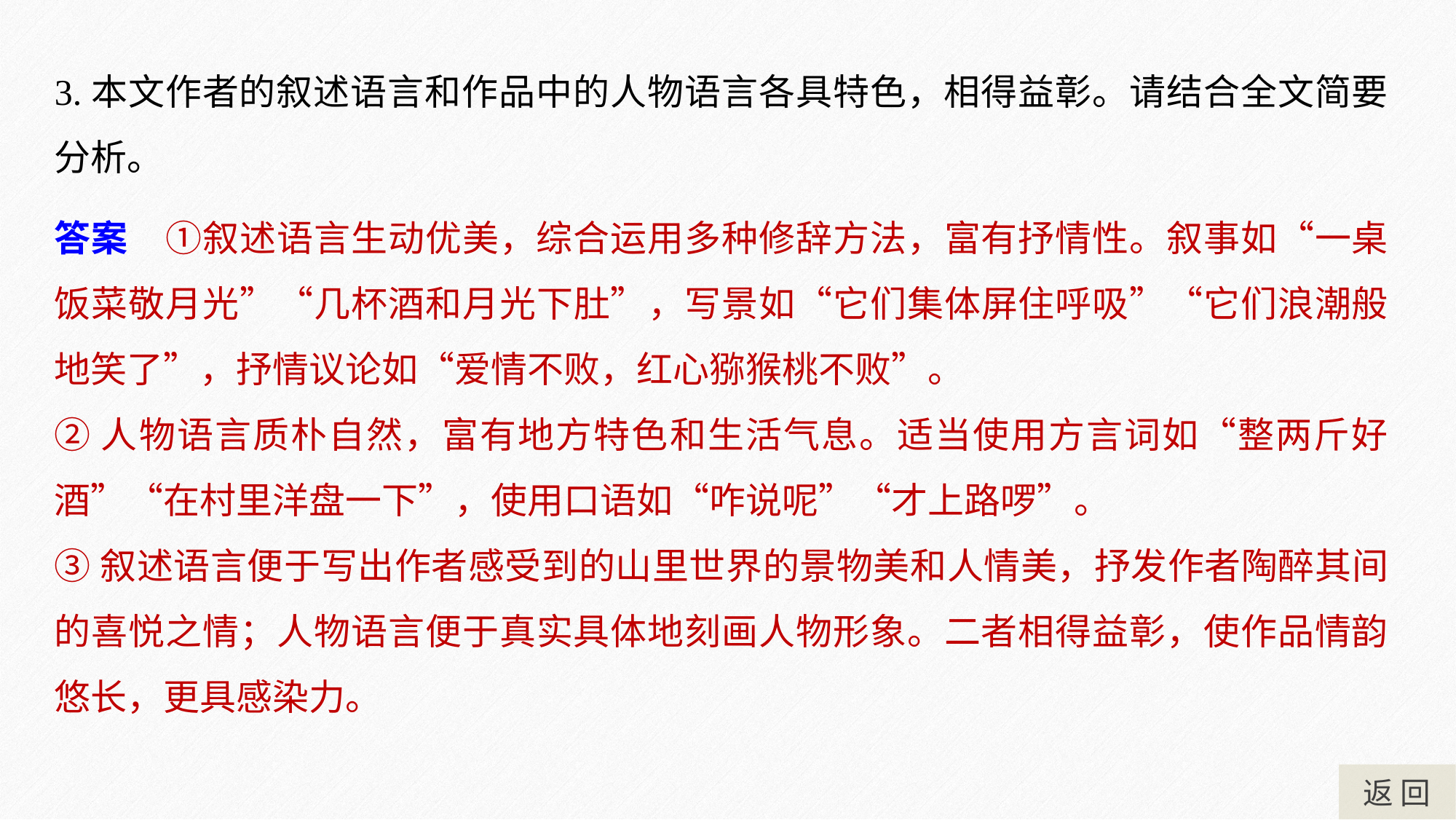

3.本文作者的叙述语言和作品中的人物语言各具特色，相得益彰。请结合全文简要分析。
答案　①叙述语言生动优美，综合运用多种修辞方法，富有抒情性。叙事如“一桌饭菜敬月光”“几杯酒和月光下肚”，写景如“它们集体屏住呼吸”“它们浪潮般地笑了”，抒情议论如“爱情不败，红心猕猴桃不败”。
②人物语言质朴自然，富有地方特色和生活气息。适当使用方言词如“整两斤好酒”“在村里洋盘一下”，使用口语如“咋说呢”“才上路啰”。
③叙述语言便于写出作者感受到的山里世界的景物美和人情美，抒发作者陶醉其间的喜悦之情；人物语言便于真实具体地刻画人物形象。二者相得益彰，使作品情韵悠长，更具感染力。
返 回